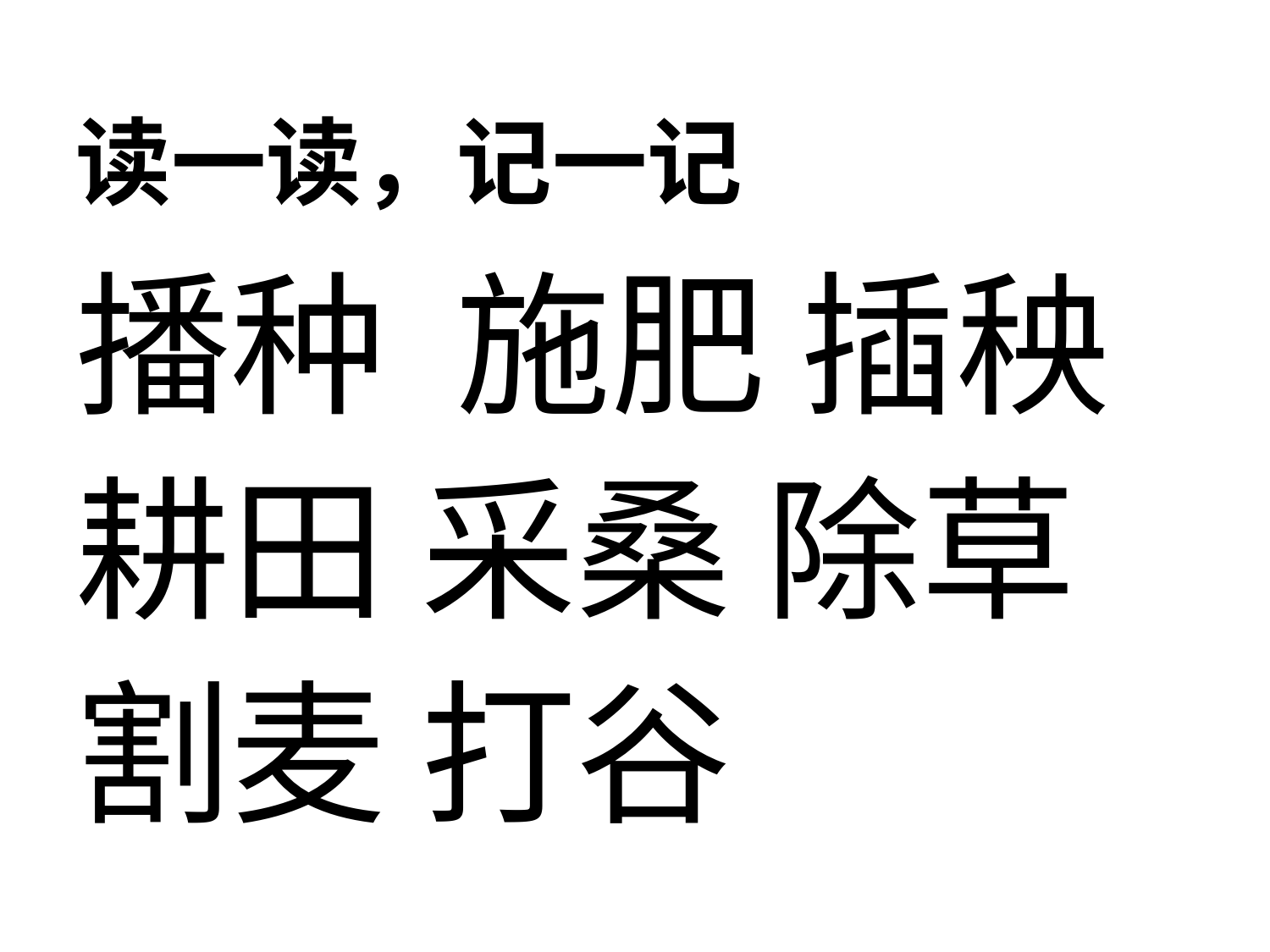

# 读一读，记一记
播种  施肥 插秧 耕田 采桑 除草 割麦 打谷